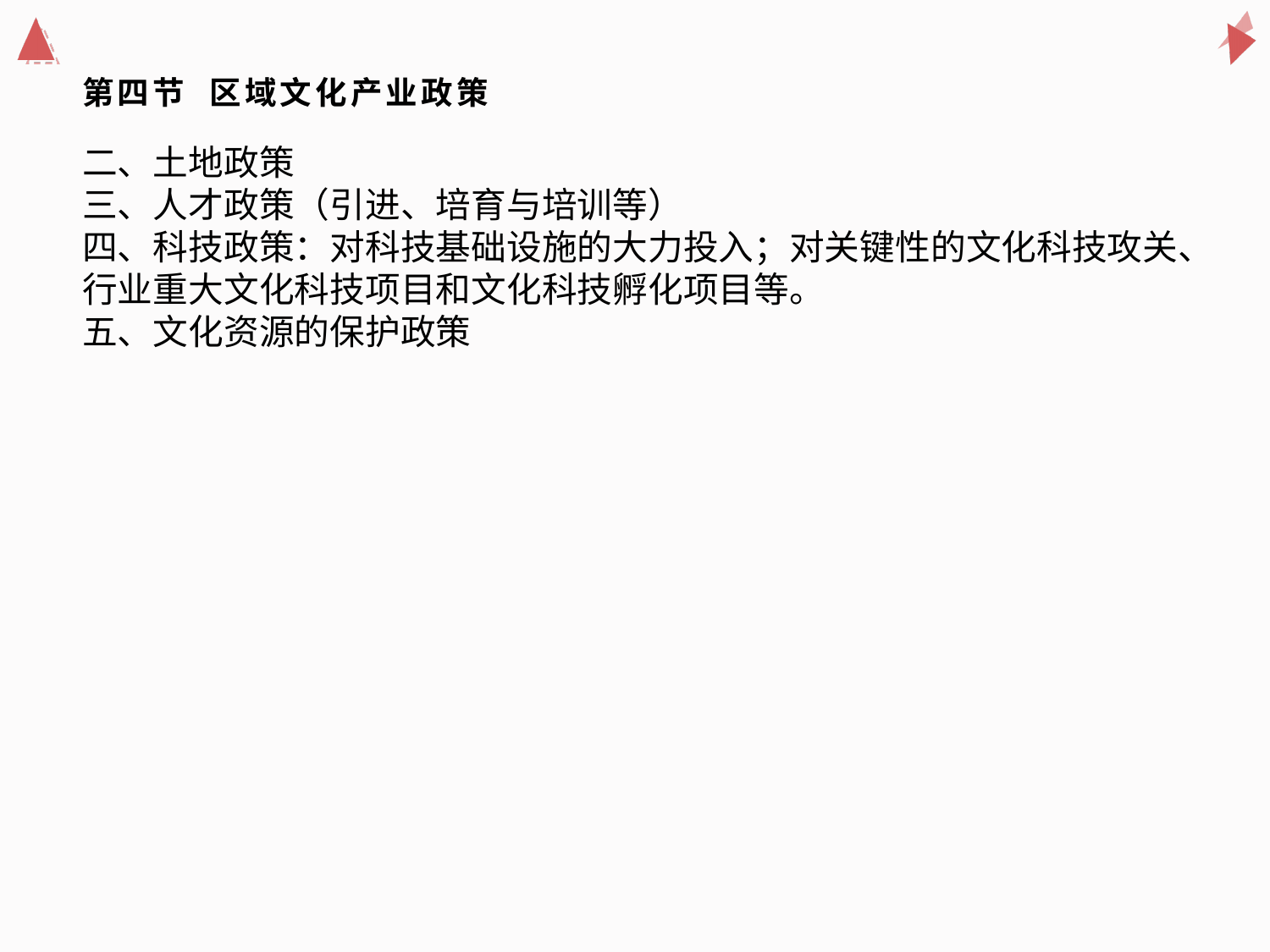

二、土地政策
三、人才政策（引进、培育与培训等）
四、科技政策：对科技基础设施的大力投入；对关键性的文化科技攻关、行业重大文化科技项目和文化科技孵化项目等。
五、文化资源的保护政策
# 第四节  区域文化产业政策